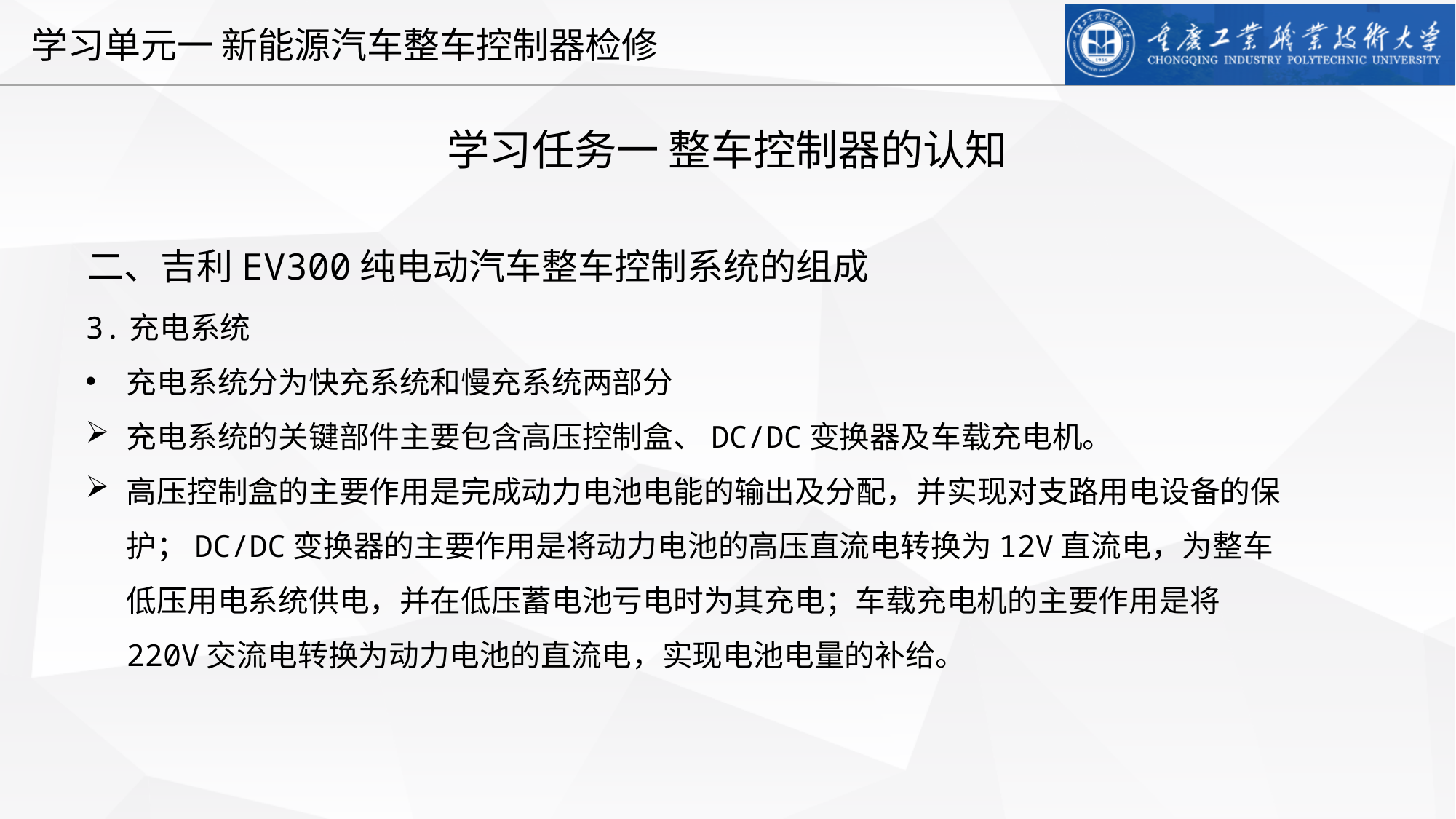

学习任务一 整车控制器的认知
二、吉利EV300纯电动汽车整车控制系统的组成
3.充电系统
充电系统分为快充系统和慢充系统两部分
充电系统的关键部件主要包含高压控制盒、DC/DC变换器及车载充电机。
高压控制盒的主要作用是完成动力电池电能的输出及分配，并实现对支路用电设备的保护；DC/DC变换器的主要作用是将动力电池的高压直流电转换为12V直流电，为整车低压用电系统供电，并在低压蓄电池亏电时为其充电；车载充电机的主要作用是将220V交流电转换为动力电池的直流电，实现电池电量的补给。